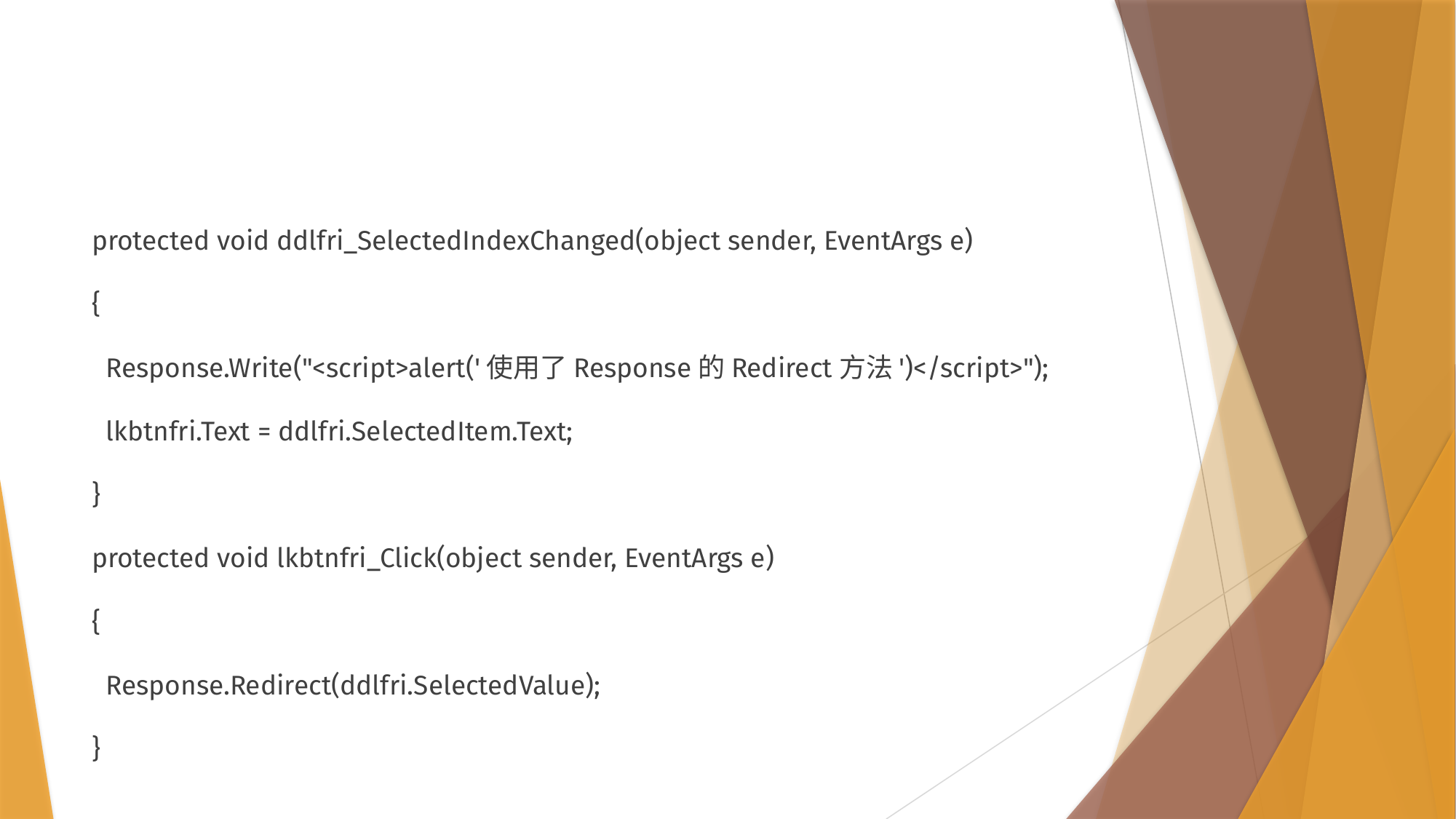

#
protected void ddlfri_SelectedIndexChanged(object sender, EventArgs e)
{
  Response.Write("<script>alert('使用了Response的Redirect方法')</script>");
  lkbtnfri.Text = ddlfri.SelectedItem.Text;
}
protected void lkbtnfri_Click(object sender, EventArgs e)
{
  Response.Redirect(ddlfri.SelectedValue);
}